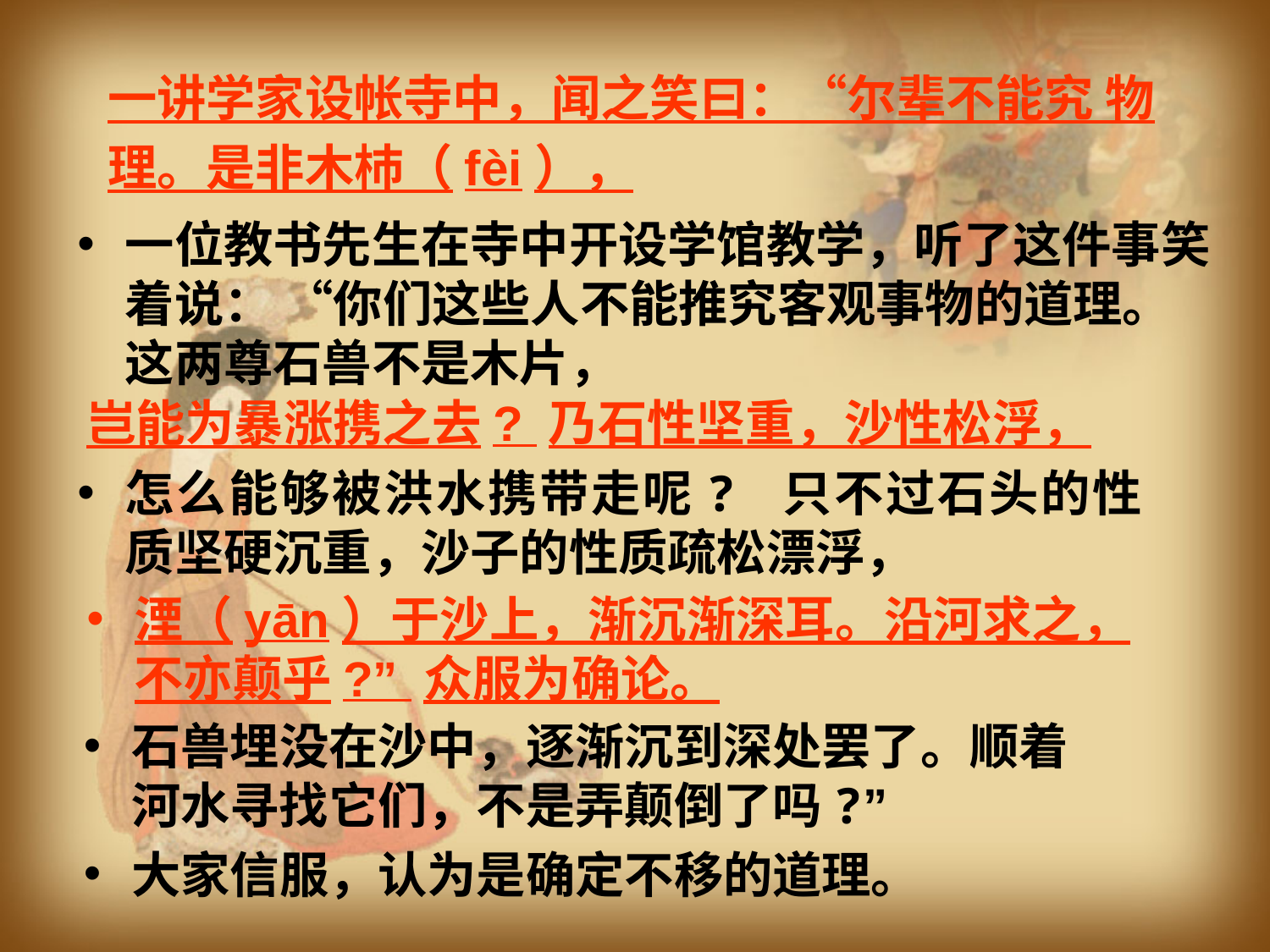

一讲学家设帐寺中，闻之笑曰：“尔辈不能究 物
理。是非木杮（fèi），
一位教书先生在寺中开设学馆教学，听了这件事笑着说： “你们这些人不能推究客观事物的道理。这两尊石兽不是木片，
岂能为暴涨携之去? 乃石性坚重，沙性松浮，
怎么能够被洪水携带走呢? 只不过石头的性质坚硬沉重，沙子的性质疏松漂浮，
湮（yān）于沙上，渐沉渐深耳。沿河求之，不亦颠乎?” 众服为确论。
石兽埋没在沙中，逐渐沉到深处罢了。顺着河水寻找它们，不是弄颠倒了吗?”
大家信服，认为是确定不移的道理。